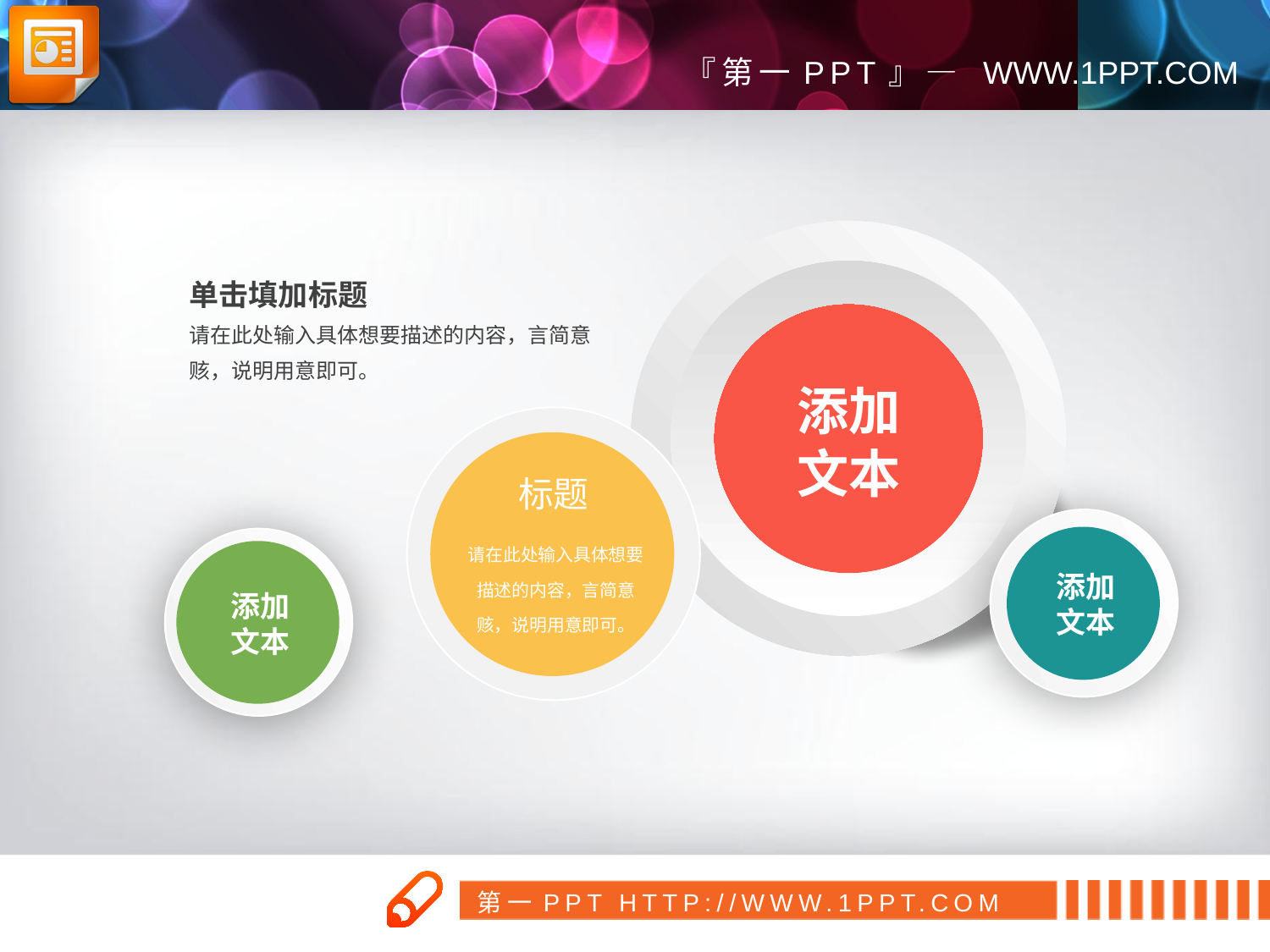

添加
文本
单击填加标题
请在此处输入具体想要描述的内容，言简意赅，说明用意即可。

标题
请在此处输入具体想要描述的内容，言简意赅，说明用意即可。

添加
文本

添加
文本